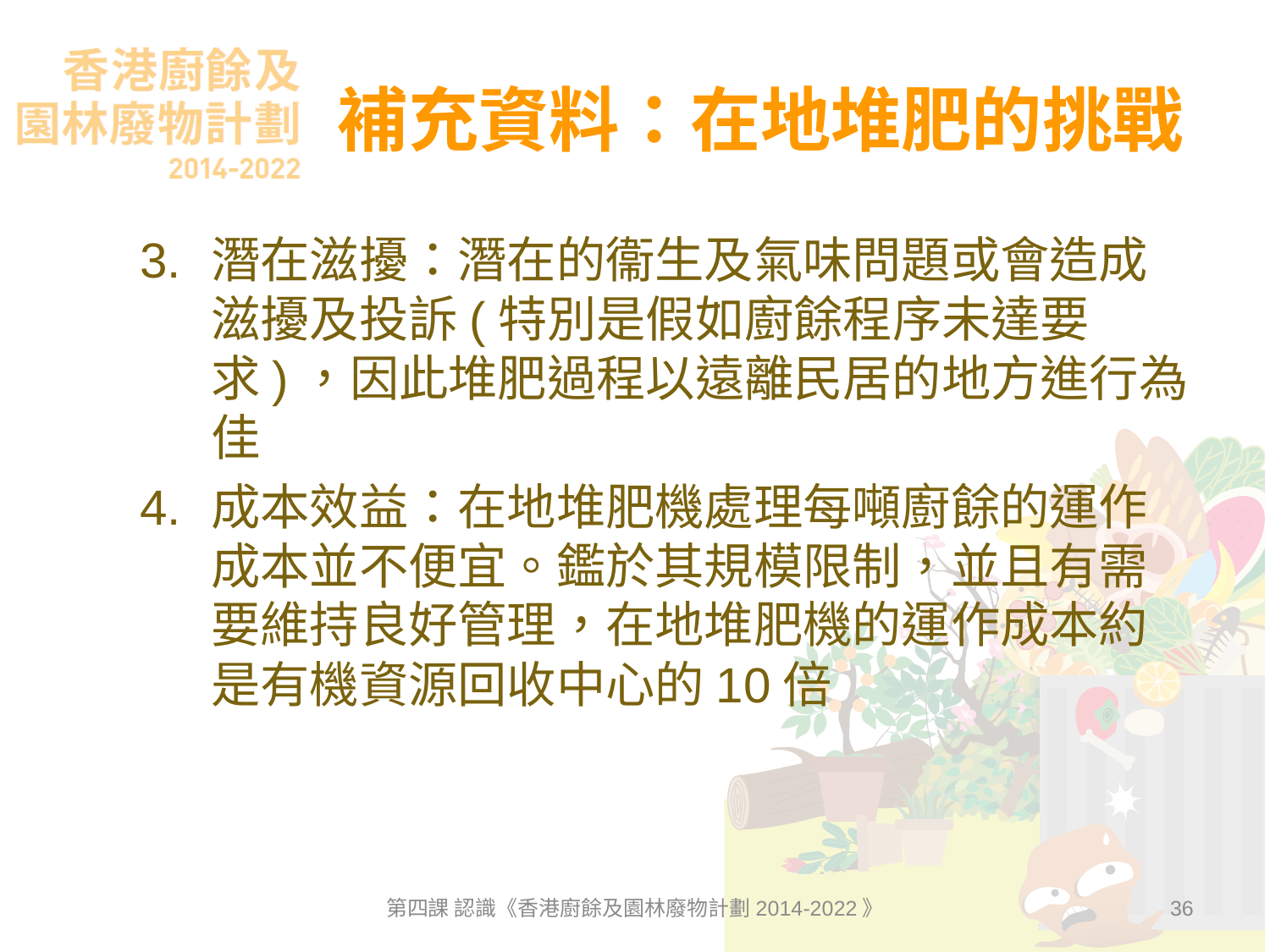

# 補充資料：在地堆肥的挑戰
潛在滋擾：潛在的衞生及氣味問題或會造成滋擾及投訴(特別是假如廚餘程序未達要求)，因此堆肥過程以遠離民居的地方進行為佳
成本效益：在地堆肥機處理每噸廚餘的運作成本並不便宜。鑑於其規模限制，並且有需要維持良好管理，在地堆肥機的運作成本約是有機資源回收中心的10倍

第四課 認識《香港廚餘及園林廢物計劃2014-2022》
36